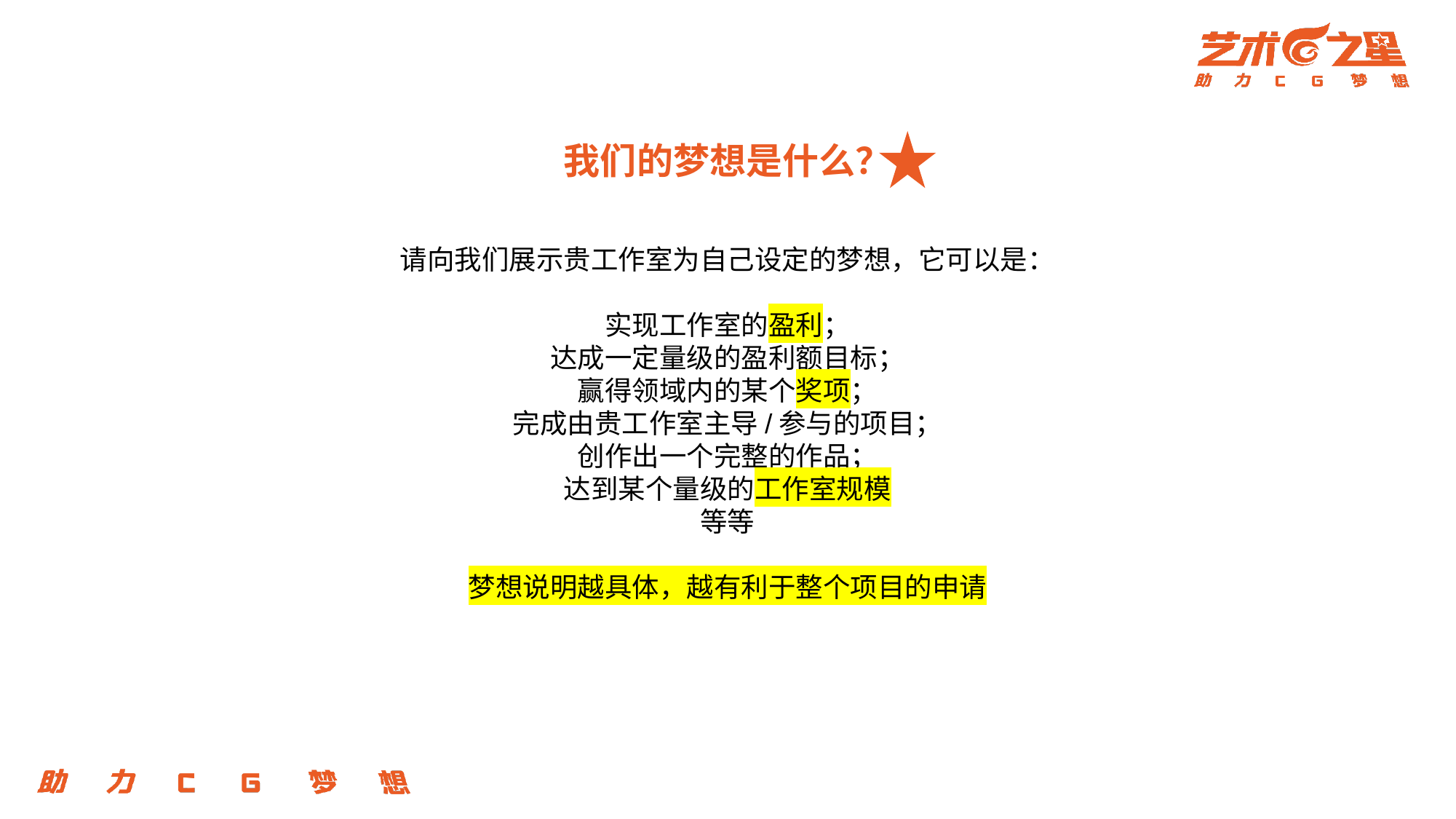

我们的梦想是什么？
请向我们展示贵工作室为自己设定的梦想，它可以是：

实现工作室的盈利；
达成一定量级的盈利额目标；
赢得领域内的某个奖项；
完成由贵工作室主导/参与的项目；
创作出一个完整的作品；
达到某个量级的工作室规模
等等

梦想说明越具体，越有利于整个项目的申请